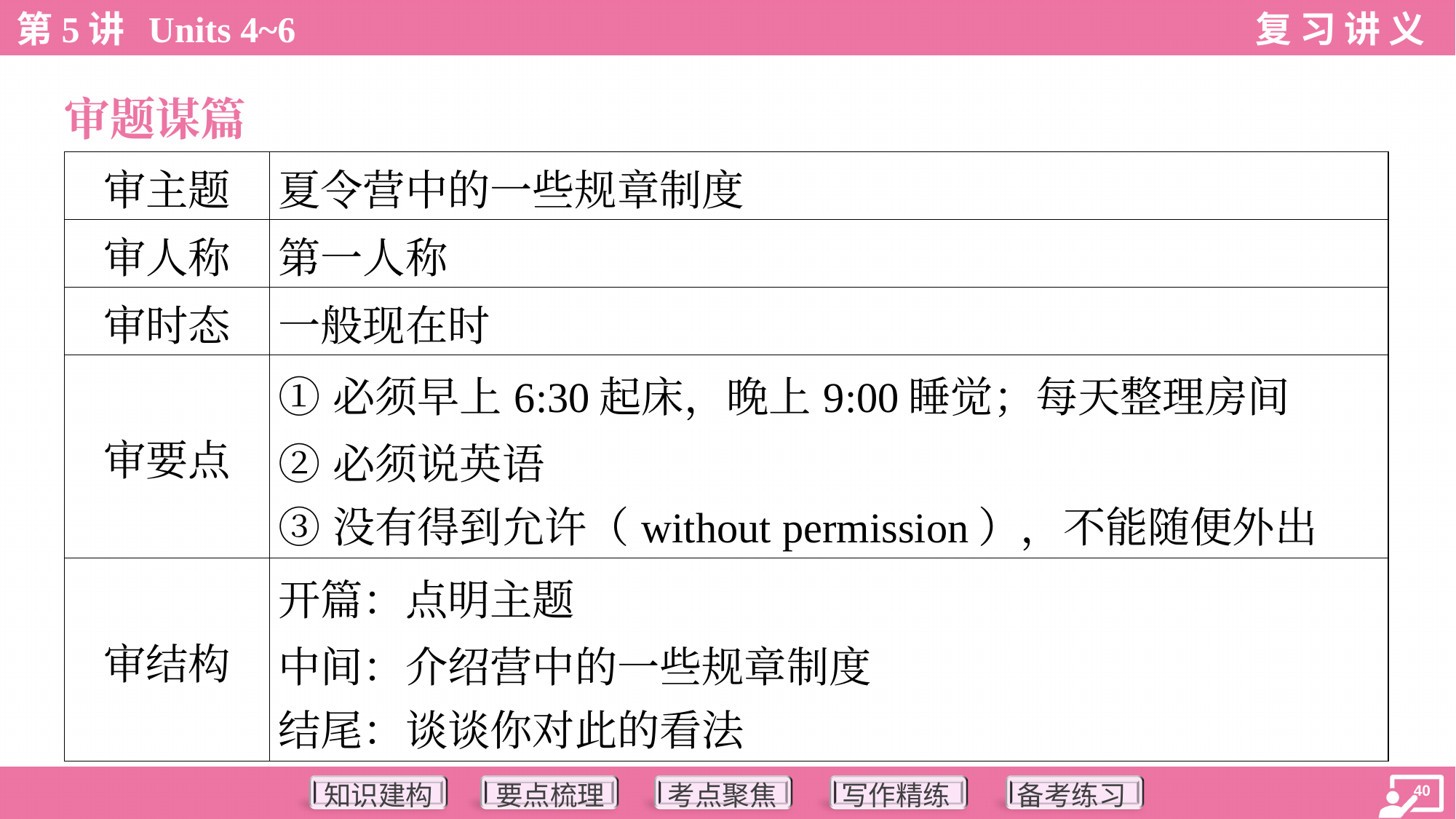

审题谋篇
| 审主题 | 夏令营中的一些规章制度 |
| --- | --- |
| 审人称 | 第一人称 |
| 审时态 | 一般现在时 |
| 审要点 | ①必须早上6:30起床，晚上9:00睡觉；每天整理房间 ②必须说英语 ③没有得到允许（without permission），不能随便外出 |
| 审结构 | 开篇：点明主题 中间：介绍营中的一些规章制度 结尾：谈谈你对此的看法 |